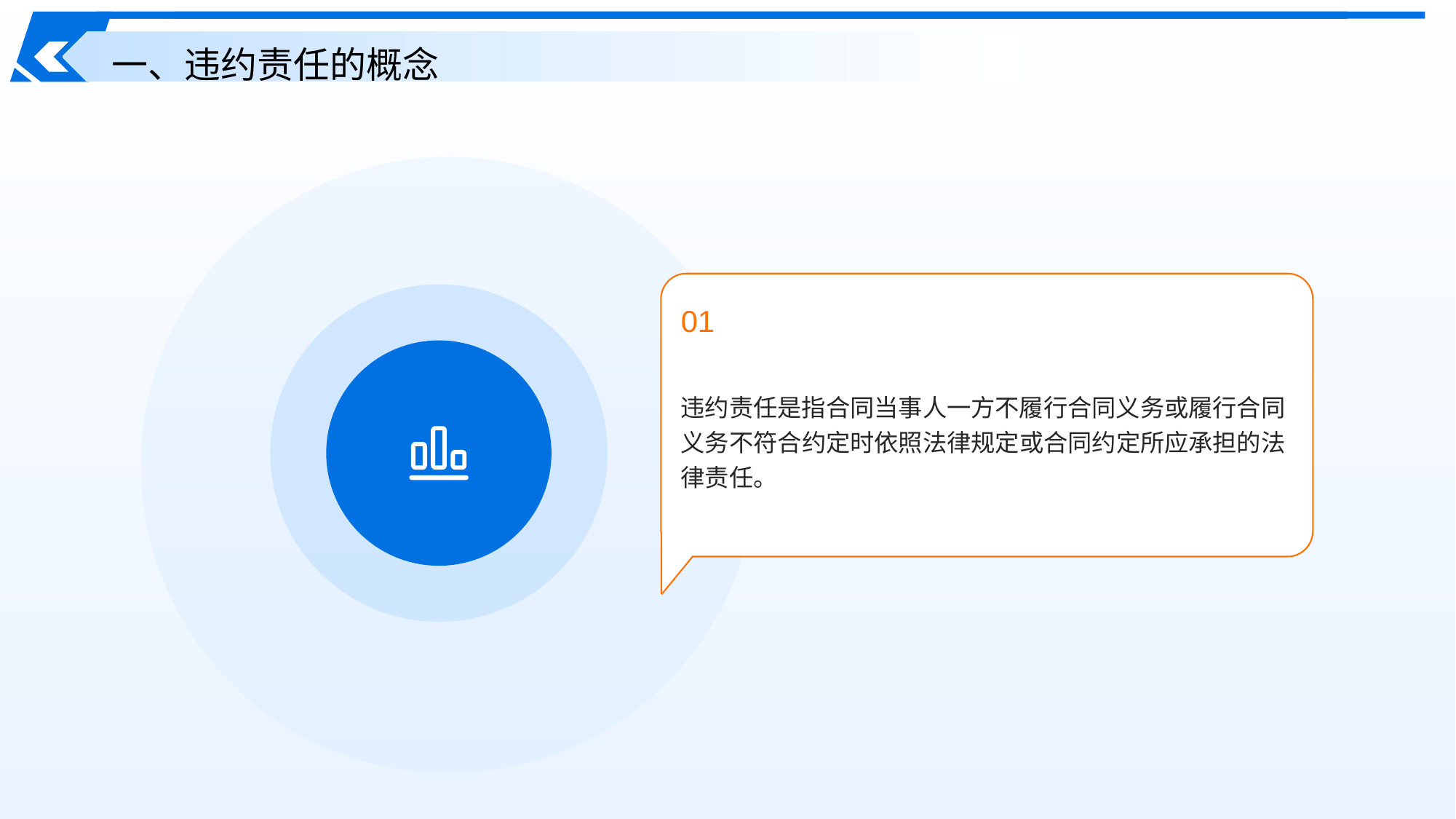

一、违约责任的概念

01

违约责任是指合同当事人一方不履行合同义务或履行合同义务不符合约定时依照法律规定或合同约定所应承担的法律责任。